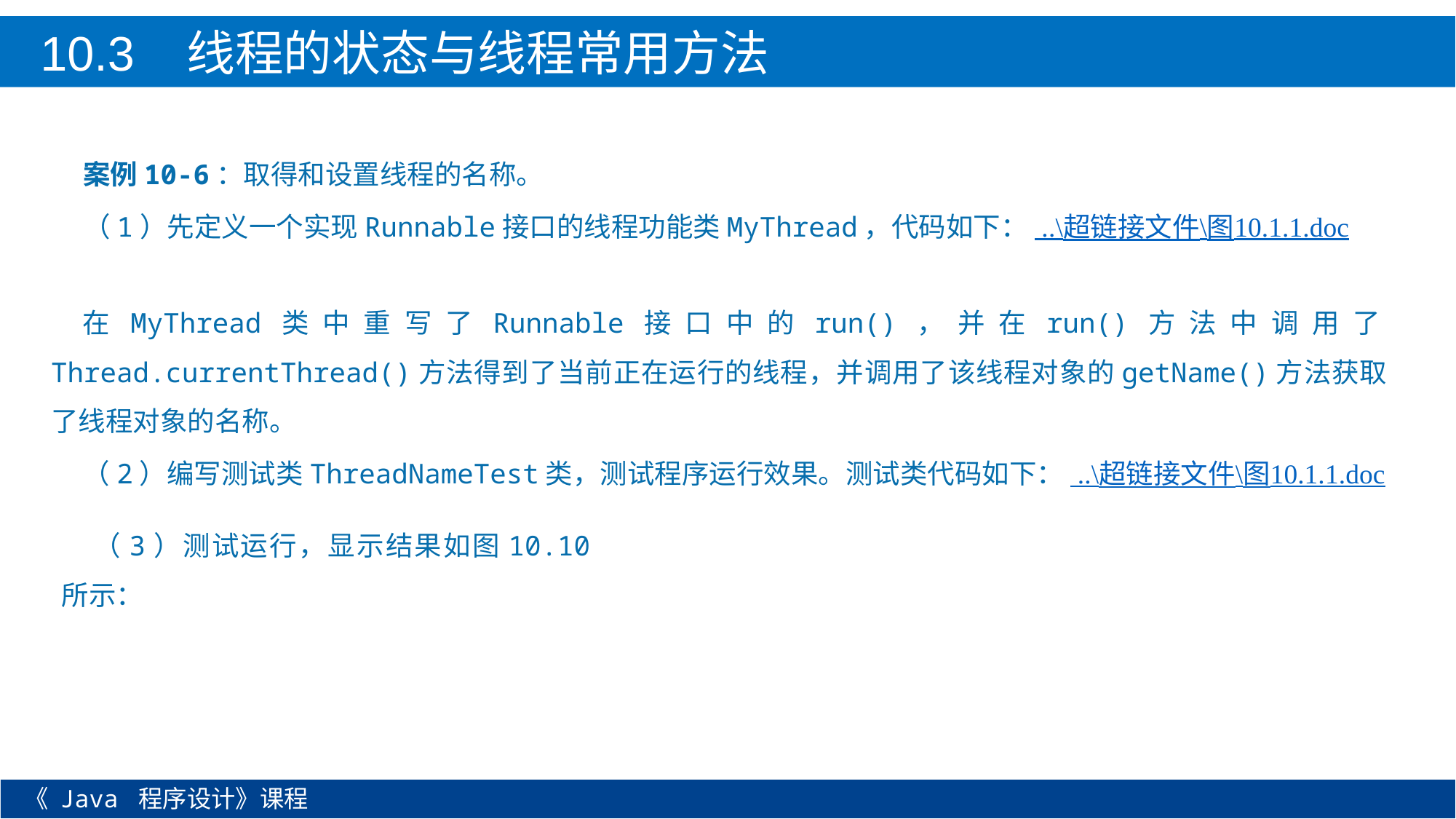

10.3   线程的状态与线程常用方法
案例10-6：取得和设置线程的名称。
（1）先定义一个实现Runnable接口的线程功能类MyThread，代码如下： ..\超链接文件\图10.1.1.doc
在MyThread类中重写了Runnable接口中的run()，并在run()方法中调用了Thread.currentThread()方法得到了当前正在运行的线程，并调用了该线程对象的getName()方法获取了线程对象的名称。
（2）编写测试类ThreadNameTest类，测试程序运行效果。测试类代码如下： ..\超链接文件\图10.1.1.doc
（3）测试运行，显示结果如图10.10所示：
《 Java 程序设计》课程